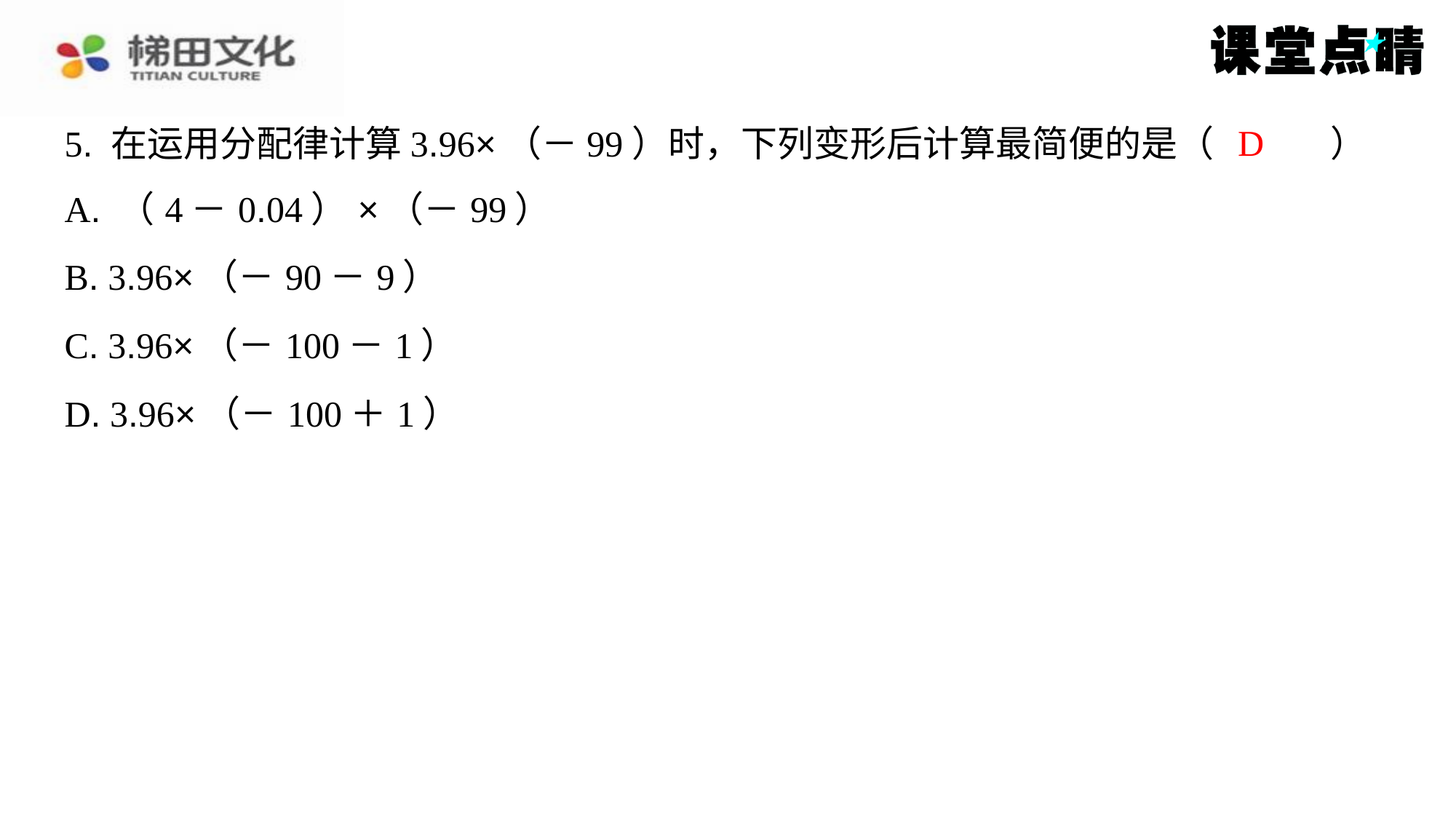

D
5. 在运用分配律计算3.96×（－99）时，下列变形后计算最简便的是（　D　）
| A. （4－0.04）×（－99） |
| --- |
| B. 3.96×（－90－9） |
| C. 3.96×（－100－1） |
| D. 3.96×（－100＋1） |